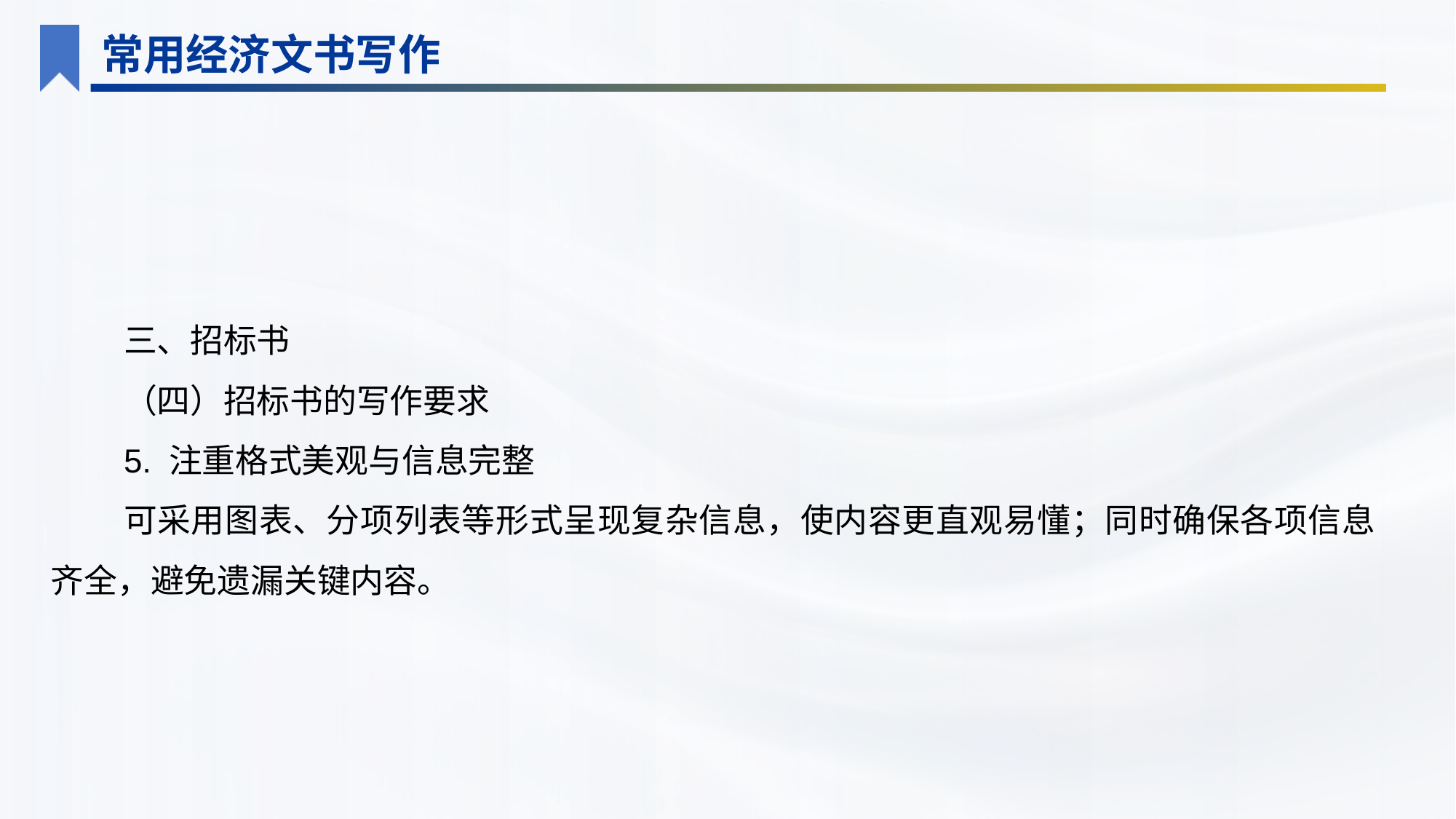

常用经济文书写作
三、招标书
（四）招标书的写作要求
5. 注重格式美观与信息完整
可采用图表、分项列表等形式呈现复杂信息，使内容更直观易懂；同时确保各项信息齐全，避免遗漏关键内容。